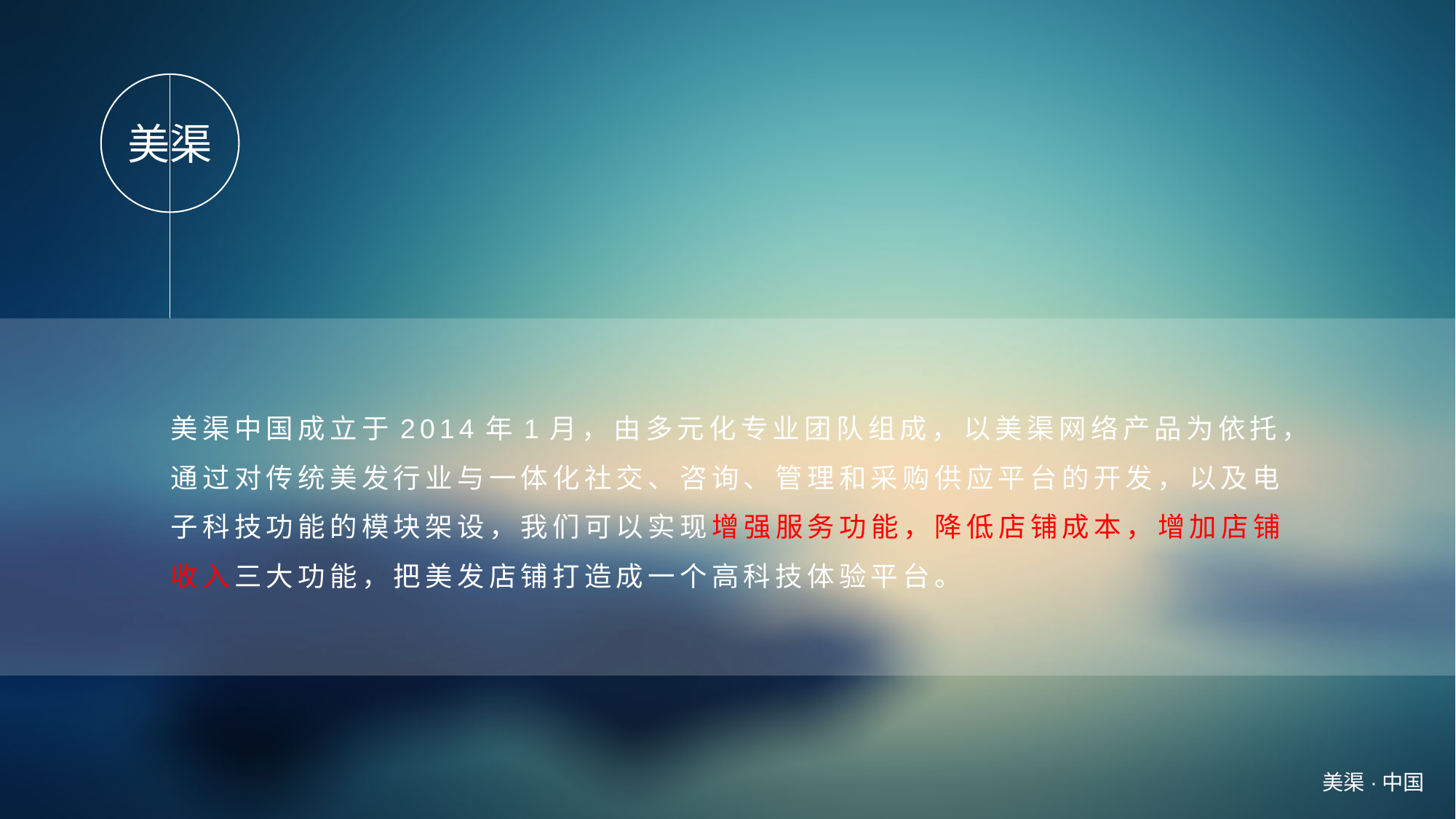

美渠

美渠中国成立于2014年1月，由多元化专业团队组成，以美渠网络产品为依托，通过对传统美发行业与一体化社交、咨询、管理和采购供应平台的开发，以及电子科技功能的模块架设，我们可以实现增强服务功能，降低店铺成本，增加店铺收入三大功能，把美发店铺打造成一个高科技体验平台。